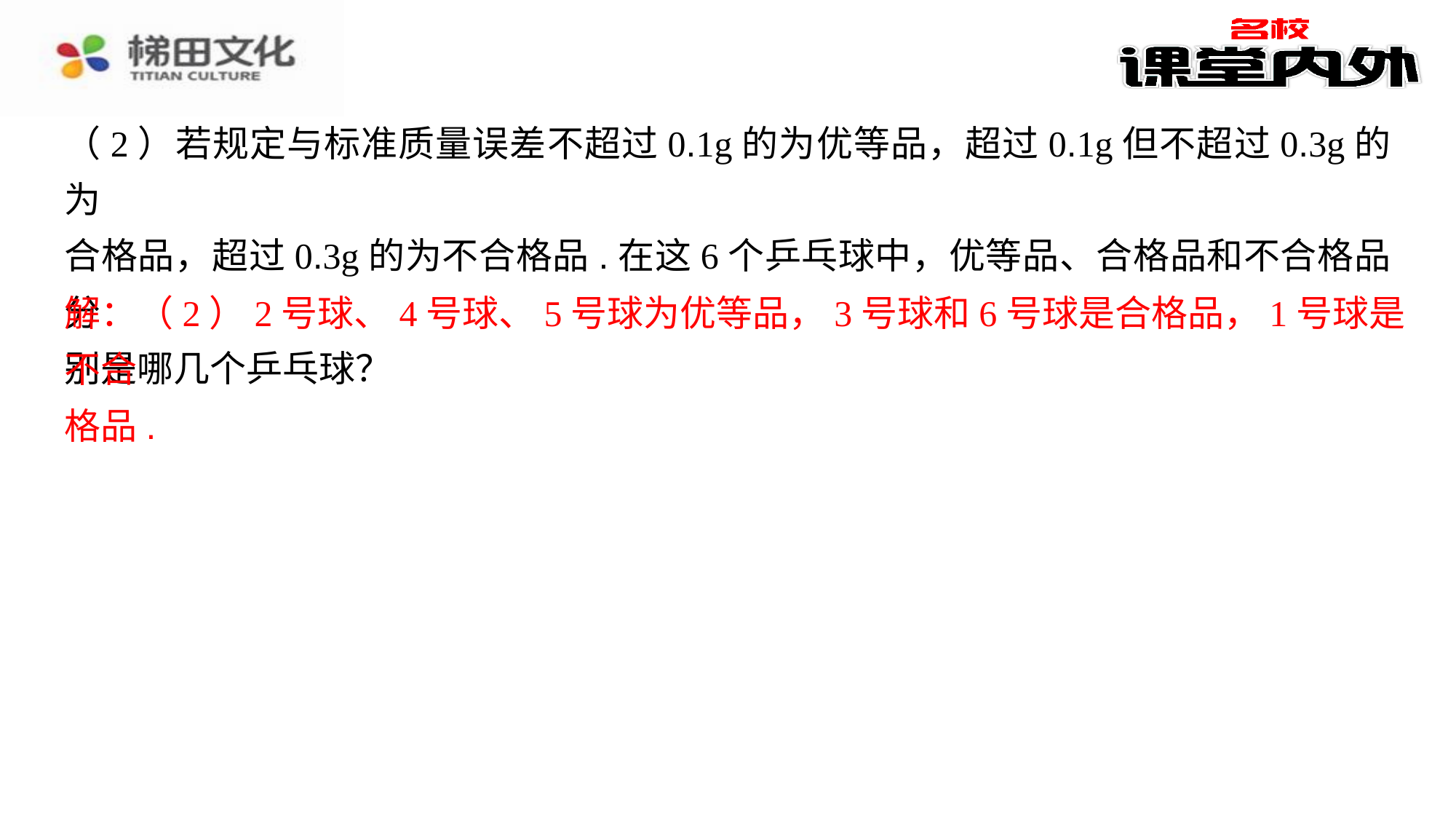

（2）若规定与标准质量误差不超过0.1g的为优等品，超过0.1g但不超过0.3g的为
合格品，超过0.3g的为不合格品.在这6个乒乓球中，优等品、合格品和不合格品分
别是哪几个乒乓球？
解：（2）2号球、4号球、5号球为优等品，3号球和6号球是合格品，1号球是不合
格品.